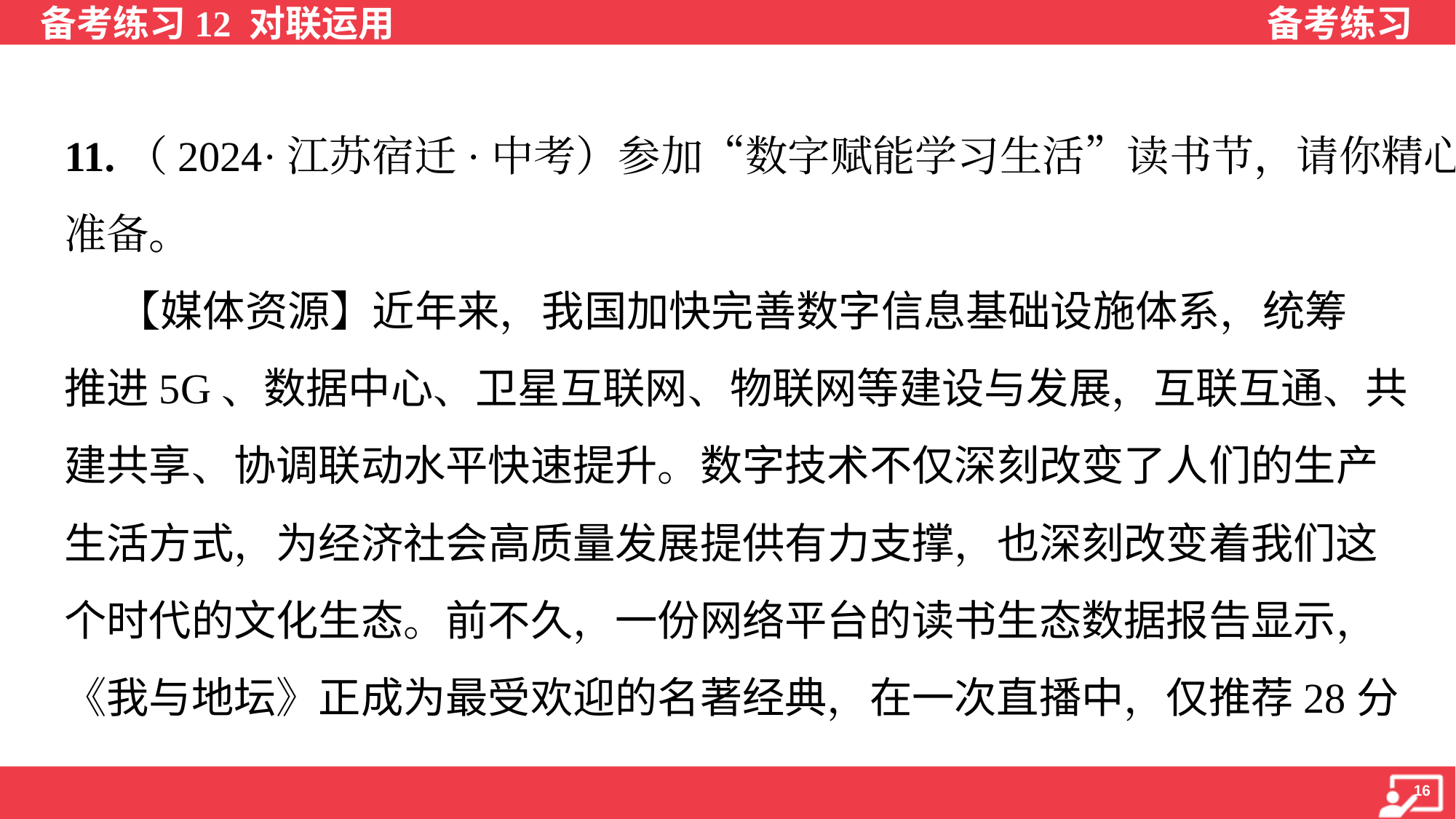

11.（2024·江苏宿迁·中考）参加“数字赋能学习生活”读书节，请你精心
准备。
    【媒体资源】近年来，我国加快完善数字信息基础设施体系，统筹
推进5G、数据中心、卫星互联网、物联网等建设与发展，互联互通、共
建共享、协调联动水平快速提升。数字技术不仅深刻改变了人们的生产
生活方式，为经济社会高质量发展提供有力支撑，也深刻改变着我们这
个时代的文化生态。前不久，一份网络平台的读书生态数据报告显示，
《我与地坛》正成为最受欢迎的名著经典，在一次直播中，仅推荐28分